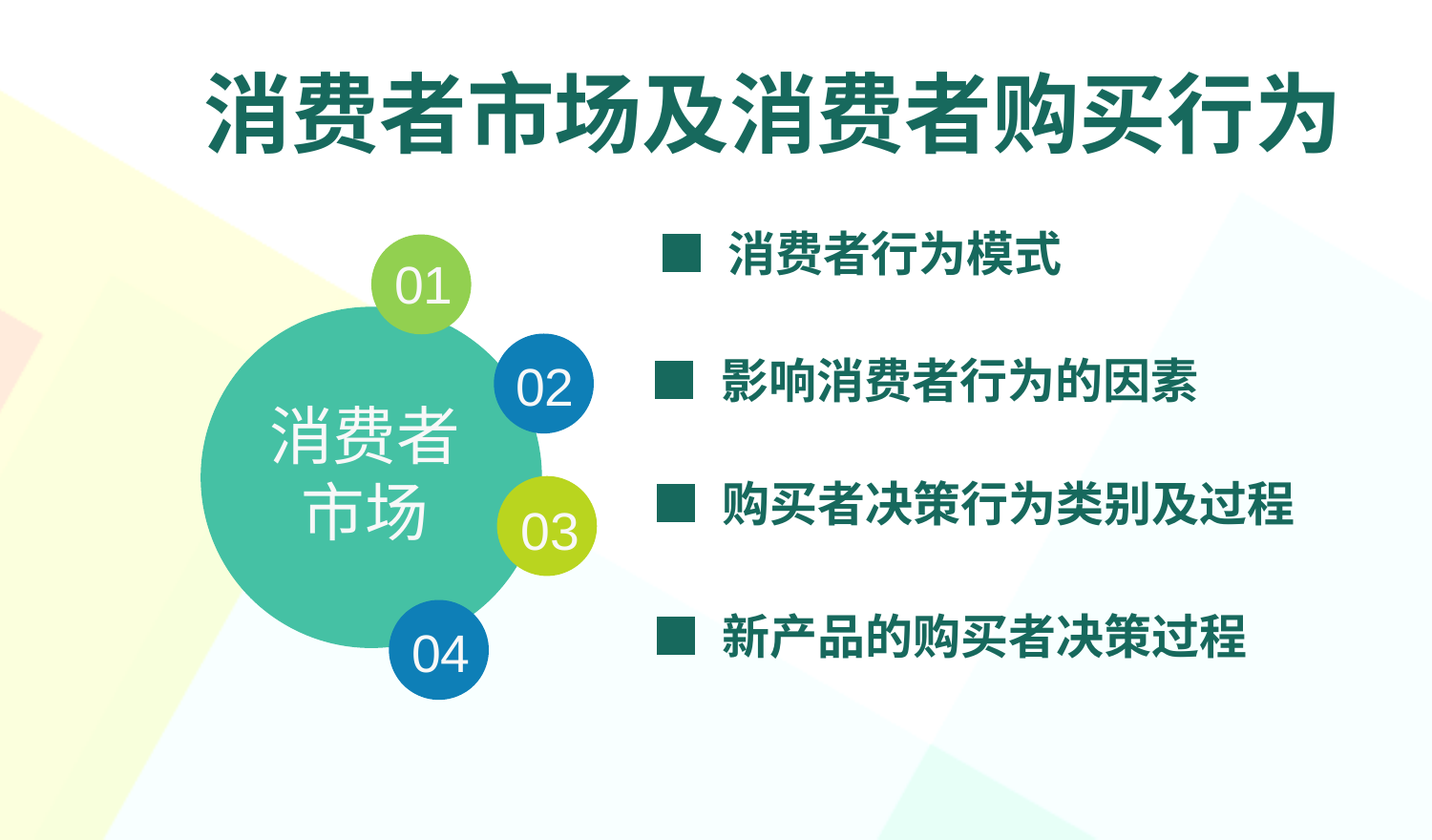

消费者市场及消费者购买行为
■ 消费者行为模式

01

02
■ 影响消费者行为的因素
消费者
市场
■ 购买者决策行为类别及过程

03

04
■ 新产品的购买者决策过程